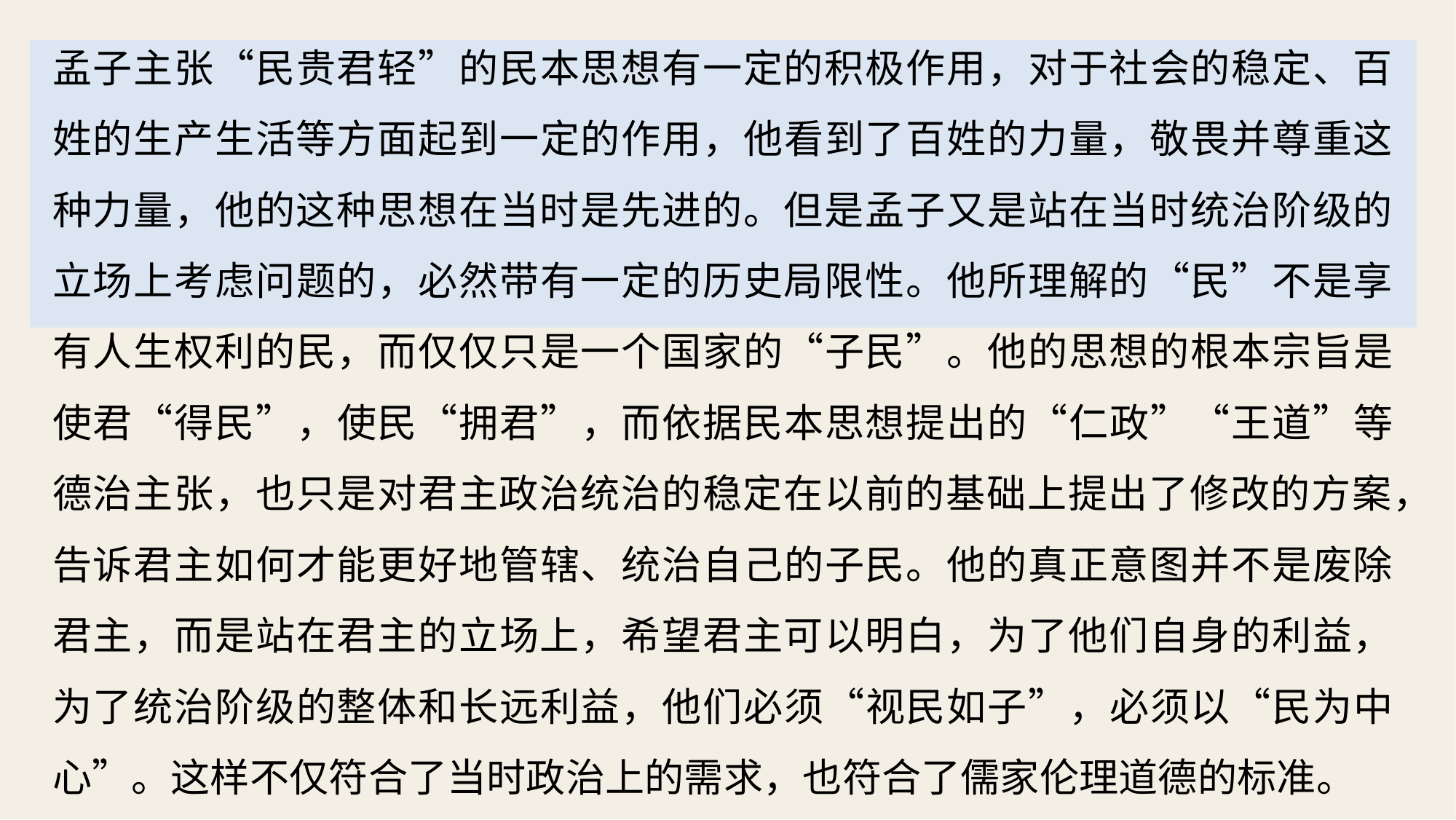

孟子主张“民贵君轻”的民本思想有一定的积极作用，对于社会的稳定、百姓的生产生活等方面起到一定的作用，他看到了百姓的力量，敬畏并尊重这种力量，他的这种思想在当时是先进的。但是孟子又是站在当时统治阶级的立场上考虑问题的，必然带有一定的历史局限性。他所理解的“民”不是享有人生权利的民，而仅仅只是一个国家的“子民”。他的思想的根本宗旨是使君“得民”，使民“拥君”，而依据民本思想提出的“仁政”“王道”等德治主张，也只是对君主政治统治的稳定在以前的基础上提出了修改的方案，告诉君主如何才能更好地管辖、统治自己的子民。他的真正意图并不是废除君主，而是站在君主的立场上，希望君主可以明白，为了他们自身的利益，为了统治阶级的整体和长远利益，他们必须“视民如子”，必须以“民为中心”。这样不仅符合了当时政治上的需求，也符合了儒家伦理道德的标准。